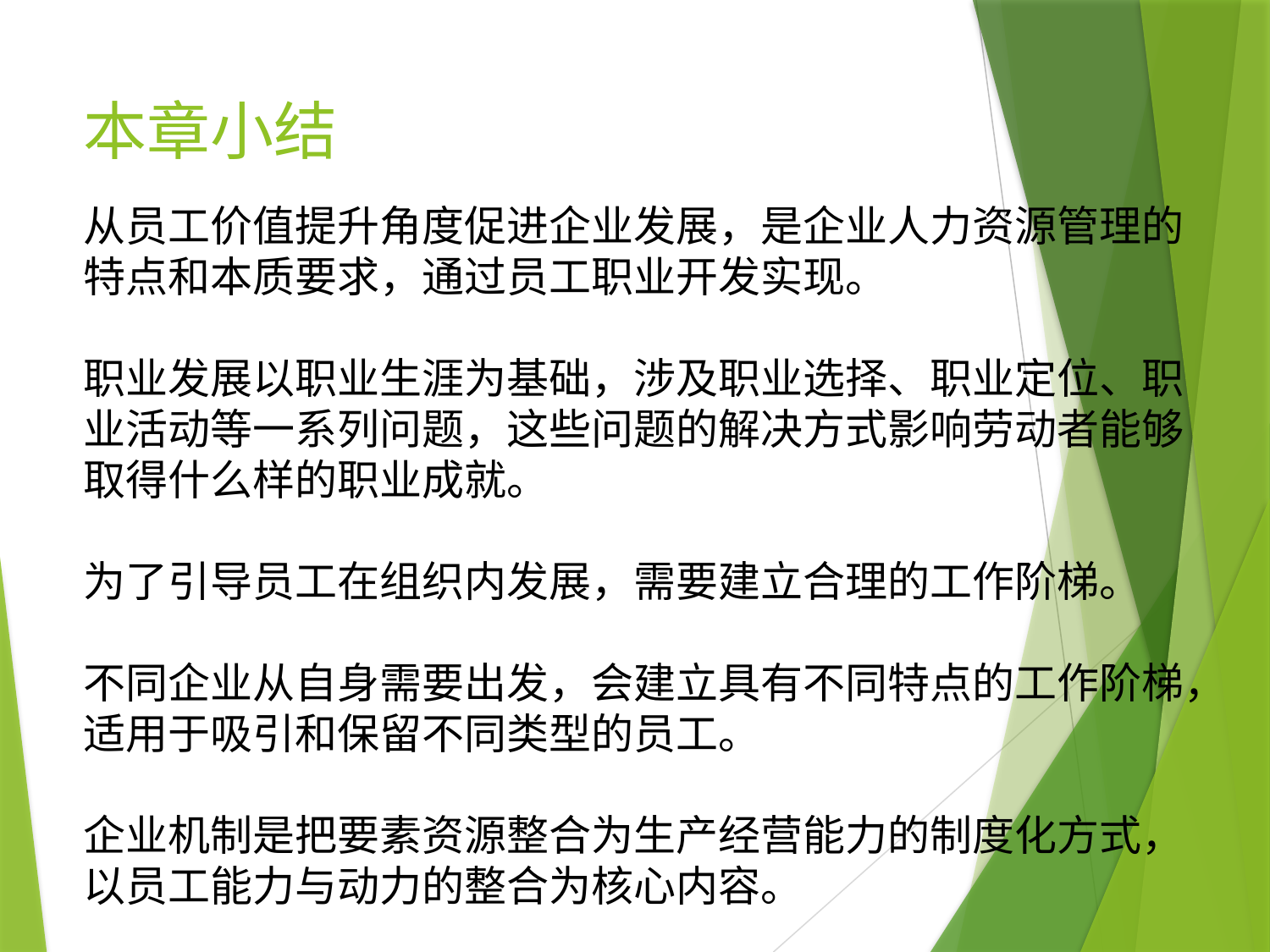

# 本章小结
从员工价值提升角度促进企业发展，是企业人力资源管理的特点和本质要求，通过员工职业开发实现。

职业发展以职业生涯为基础，涉及职业选择、职业定位、职业活动等一系列问题，这些问题的解决方式影响劳动者能够取得什么样的职业成就。

为了引导员工在组织内发展，需要建立合理的工作阶梯。

不同企业从自身需要出发，会建立具有不同特点的工作阶梯，适用于吸引和保留不同类型的员工。

企业机制是把要素资源整合为生产经营能力的制度化方式，以员工能力与动力的整合为核心内容。